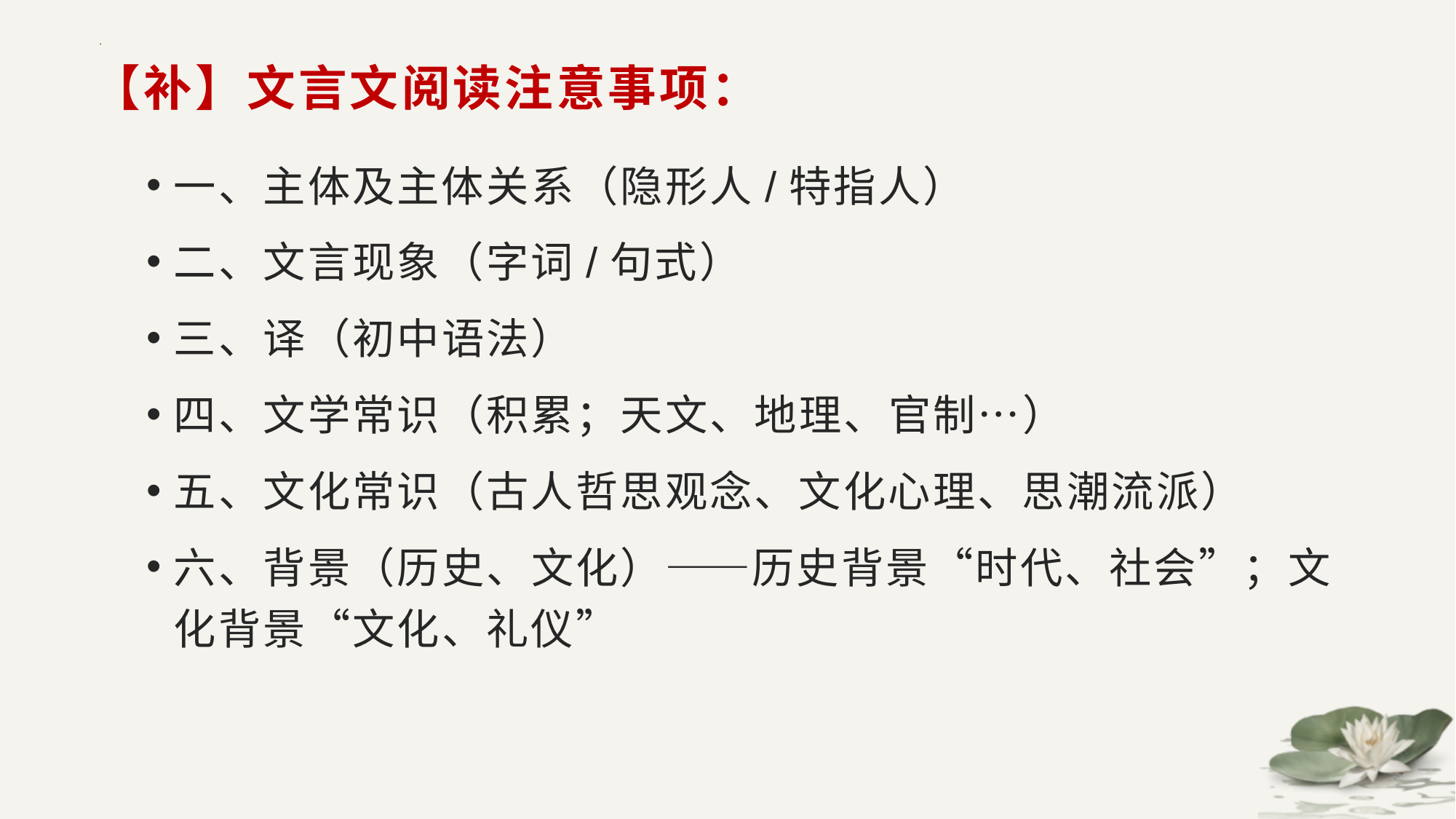

# 【补】文言文阅读注意事项：
一、主体及主体关系（隐形人/特指人）
二、文言现象（字词/句式）
三、译（初中语法）
四、文学常识（积累；天文、地理、官制…）
五、文化常识（古人哲思观念、文化心理、思潮流派）
六、背景（历史、文化）——历史背景“时代、社会”；文化背景“文化、礼仪”